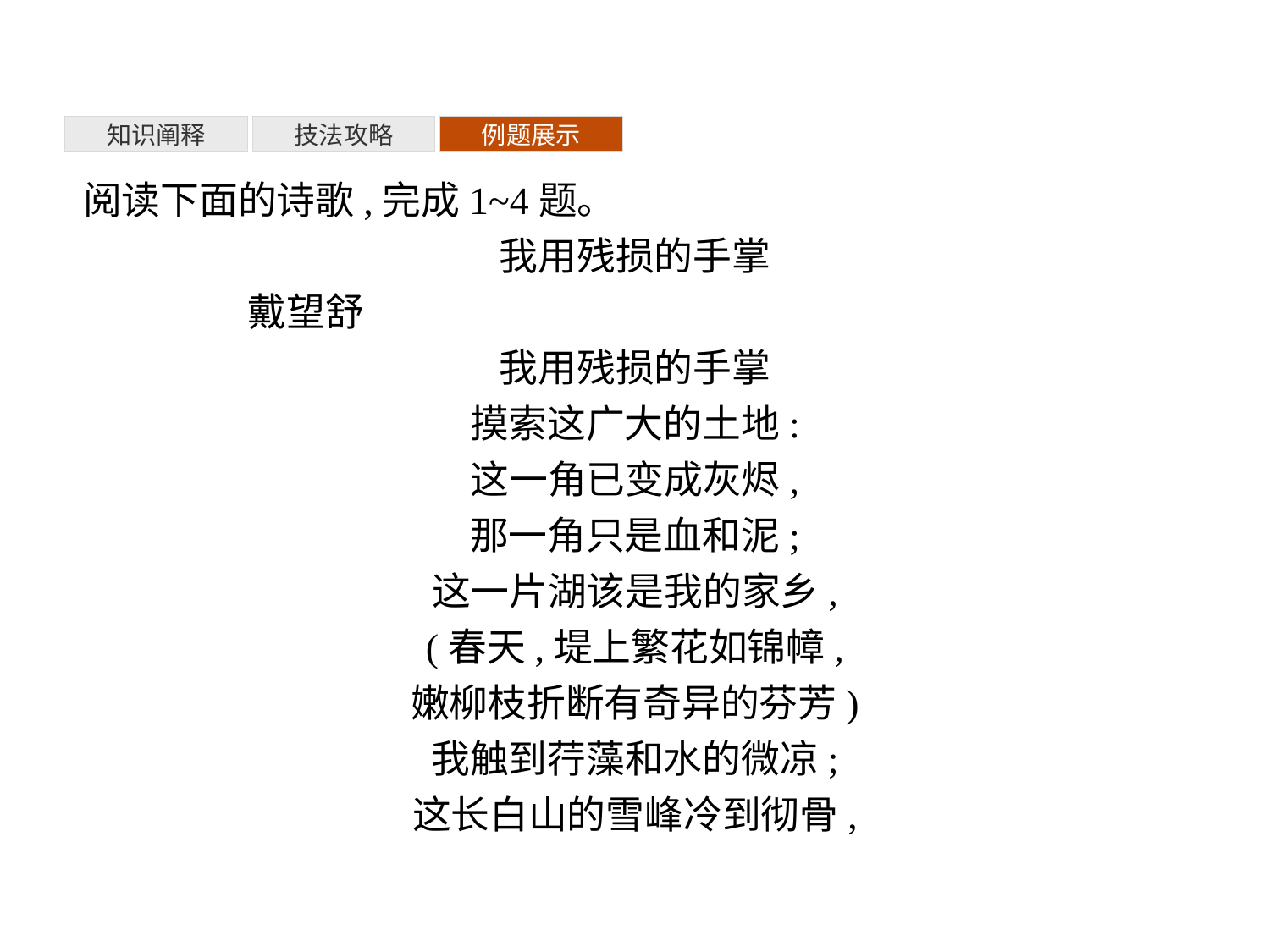

知识阐释
技法攻略
例题展示
阅读下面的诗歌,完成1~4题。
我用残损的手掌
	戴望舒
我用残损的手掌
摸索这广大的土地:
这一角已变成灰烬,
那一角只是血和泥;
这一片湖该是我的家乡,
(春天,堤上繁花如锦幛,
嫩柳枝折断有奇异的芬芳)
我触到荇藻和水的微凉;
这长白山的雪峰冷到彻骨,